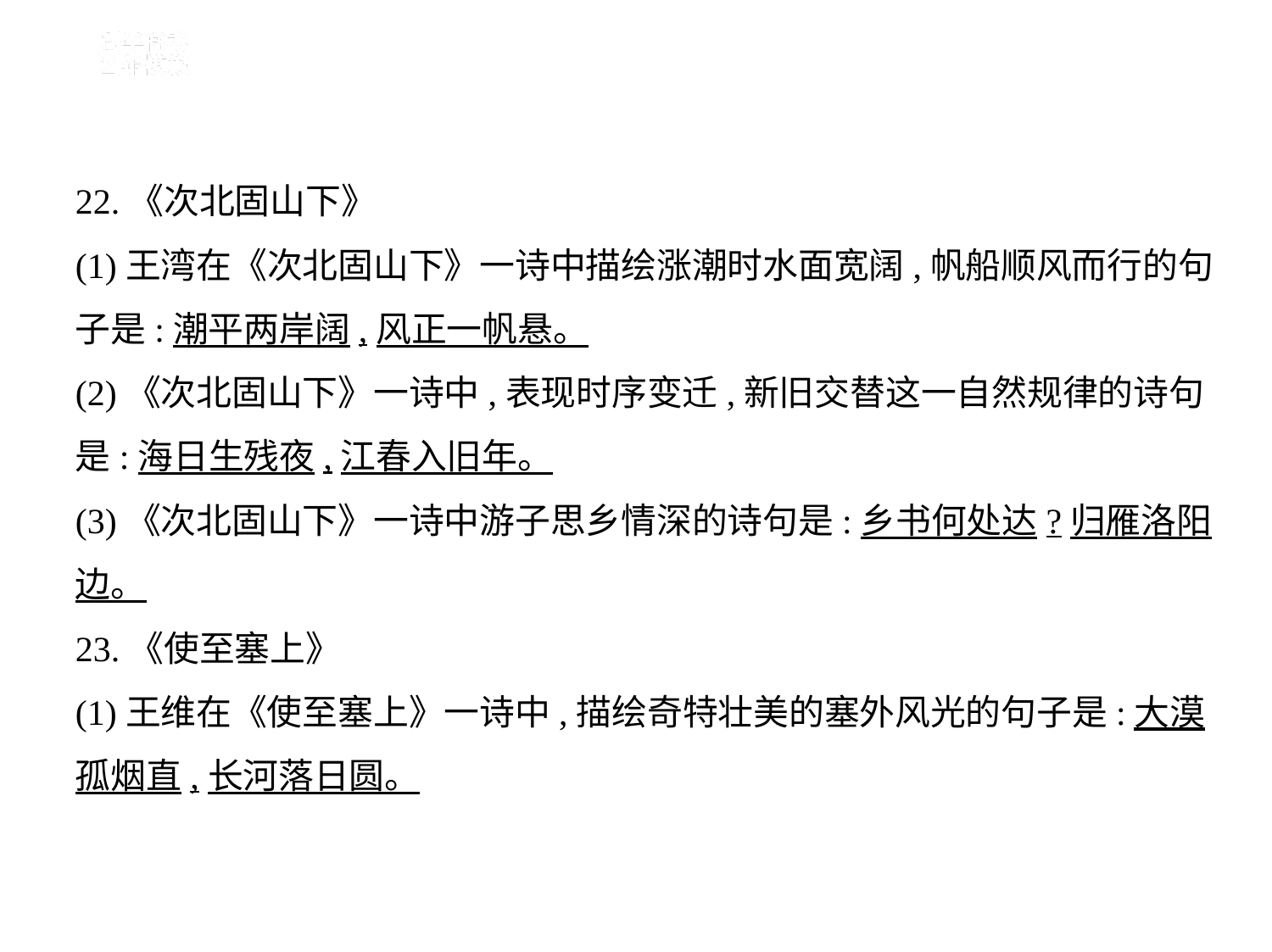

22.《次北固山下》
(1)王湾在《次北固山下》一诗中描绘涨潮时水面宽阔,帆船顺风而行的句
子是:潮平两岸阔,风正一帆悬。
(2)《次北固山下》一诗中,表现时序变迁,新旧交替这一自然规律的诗句
是:海日生残夜,江春入旧年。
(3)《次北固山下》一诗中游子思乡情深的诗句是:乡书何处达?归雁洛阳
边。
23.《使至塞上》
(1)王维在《使至塞上》一诗中,描绘奇特壮美的塞外风光的句子是:大漠
孤烟直,长河落日圆。